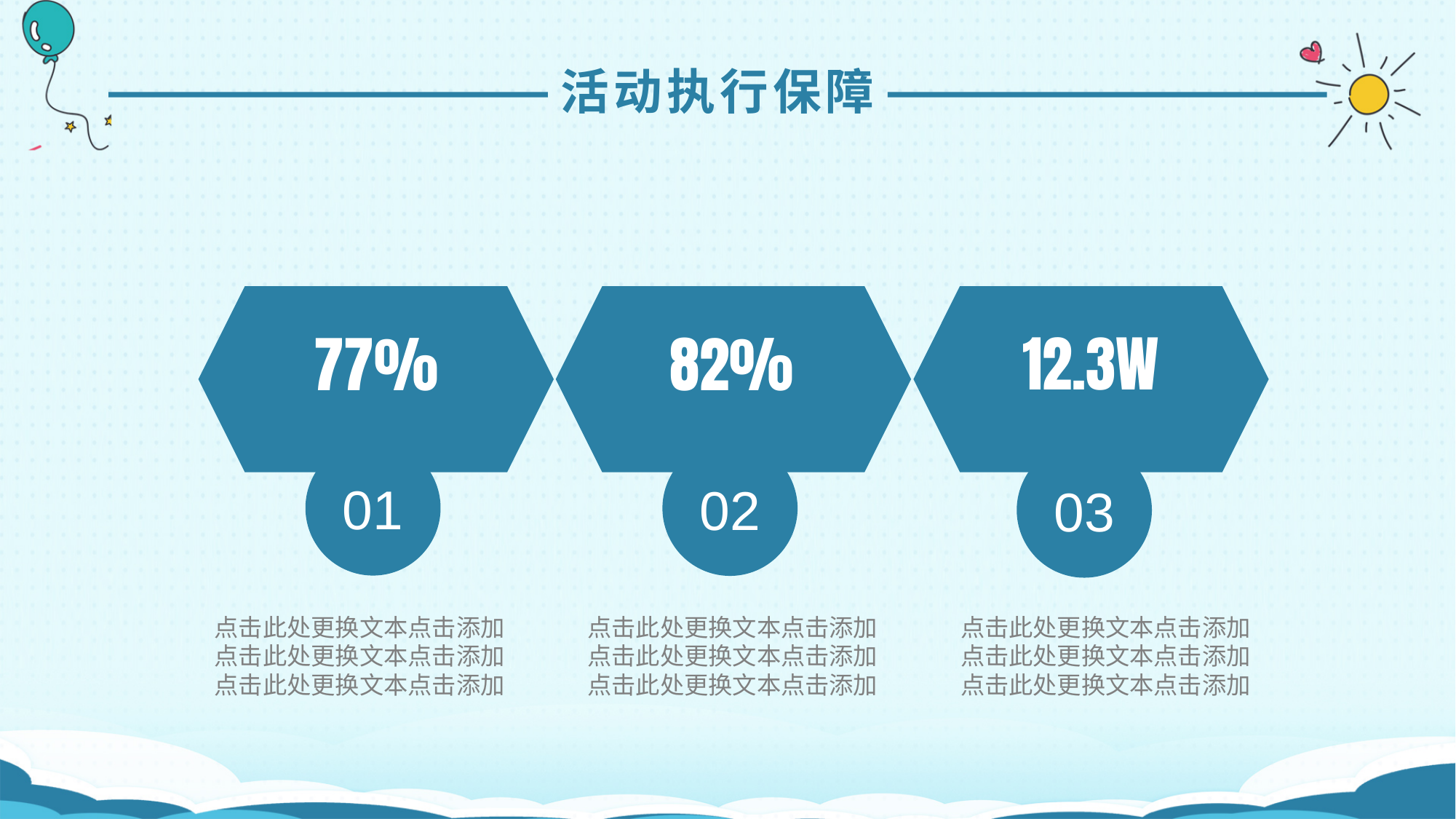

活动执行保障

12.3W
77%
82%
01
02
03
点击此处更换文本点击添加
点击此处更换文本点击添加
点击此处更换文本点击添加
点击此处更换文本点击添加
点击此处更换文本点击添加
点击此处更换文本点击添加
点击此处更换文本点击添加
点击此处更换文本点击添加
点击此处更换文本点击添加